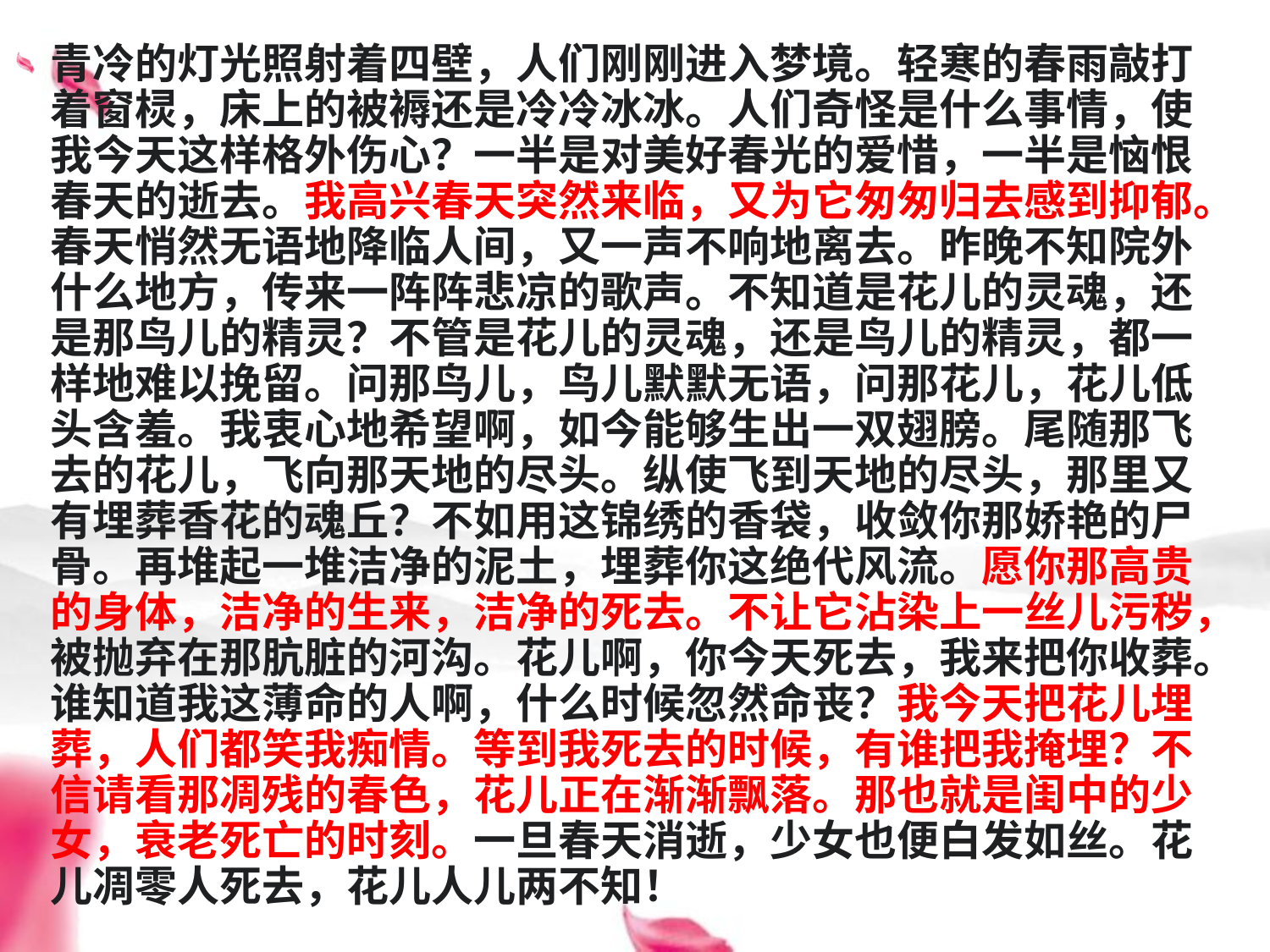

青冷的灯光照射着四壁，人们刚刚进入梦境。轻寒的春雨敲打着窗棂，床上的被褥还是冷冷冰冰。人们奇怪是什么事情，使我今天这样格外伤心？一半是对美好春光的爱惜，一半是恼恨春天的逝去。我高兴春天突然来临，又为它匆匆归去感到抑郁。春天悄然无语地降临人间，又一声不响地离去。昨晚不知院外什么地方，传来一阵阵悲凉的歌声。不知道是花儿的灵魂，还是那鸟儿的精灵？不管是花儿的灵魂，还是鸟儿的精灵，都一样地难以挽留。问那鸟儿，鸟儿默默无语，问那花儿，花儿低头含羞。我衷心地希望啊，如今能够生出一双翅膀。尾随那飞去的花儿，飞向那天地的尽头。纵使飞到天地的尽头，那里又有埋葬香花的魂丘？不如用这锦绣的香袋，收敛你那娇艳的尸骨。再堆起一堆洁净的泥土，埋葬你这绝代风流。愿你那高贵的身体，洁净的生来，洁净的死去。不让它沾染上一丝儿污秽，被抛弃在那肮脏的河沟。花儿啊，你今天死去，我来把你收葬。谁知道我这薄命的人啊，什么时候忽然命丧？我今天把花儿埋葬，人们都笑我痴情。等到我死去的时候，有谁把我掩埋？不信请看那凋残的春色，花儿正在渐渐飘落。那也就是闺中的少女，衰老死亡的时刻。一旦春天消逝，少女也便白发如丝。花儿凋零人死去，花儿人儿两不知！